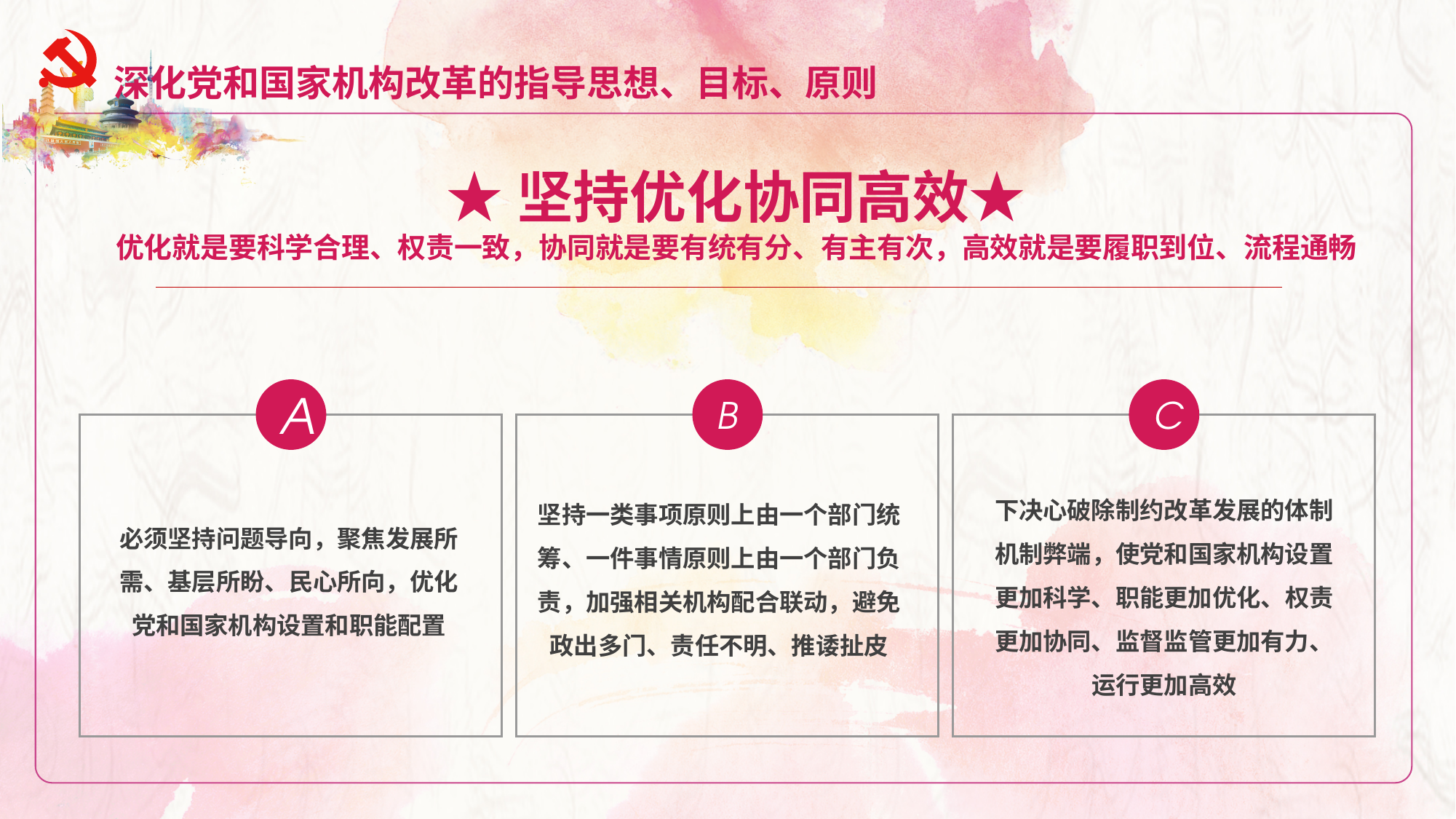

深化党和国家机构改革的指导思想、目标、原则
★坚持优化协同高效★
优化就是要科学合理、权责一致，协同就是要有统有分、有主有次，高效就是要履职到位、流程通畅
A
B
C

下决心破除制约改革发展的体制机制弊端，使党和国家机构设置更加科学、职能更加优化、权责更加协同、监督监管更加有力、运行更加高效
坚持一类事项原则上由一个部门统筹、一件事情原则上由一个部门负责，加强相关机构配合联动，避免政出多门、责任不明、推诿扯皮
必须坚持问题导向，聚焦发展所需、基层所盼、民心所向，优化党和国家机构设置和职能配置